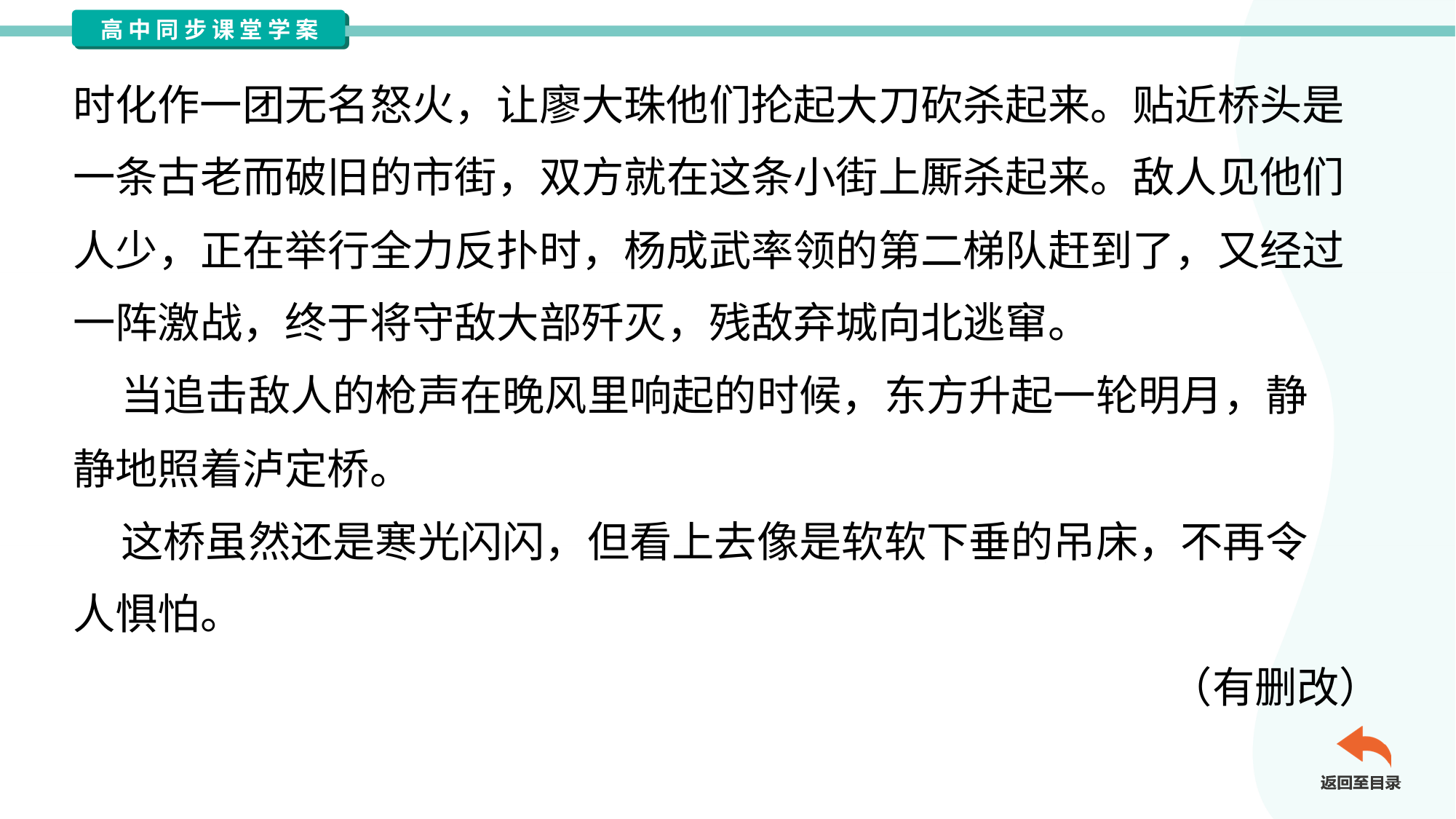

时化作一团无名怒火，让廖大珠他们抡起大刀砍杀起来。贴近桥头是
一条古老而破旧的市街，双方就在这条小街上厮杀起来。敌人见他们
人少，正在举行全力反扑时，杨成武率领的第二梯队赶到了，又经过
一阵激战，终于将守敌大部歼灭，残敌弃城向北逃窜。
    当追击敌人的枪声在晚风里响起的时候，东方升起一轮明月，静
静地照着泸定桥。
    这桥虽然还是寒光闪闪，但看上去像是软软下垂的吊床，不再令
人惧怕。
（有删改）